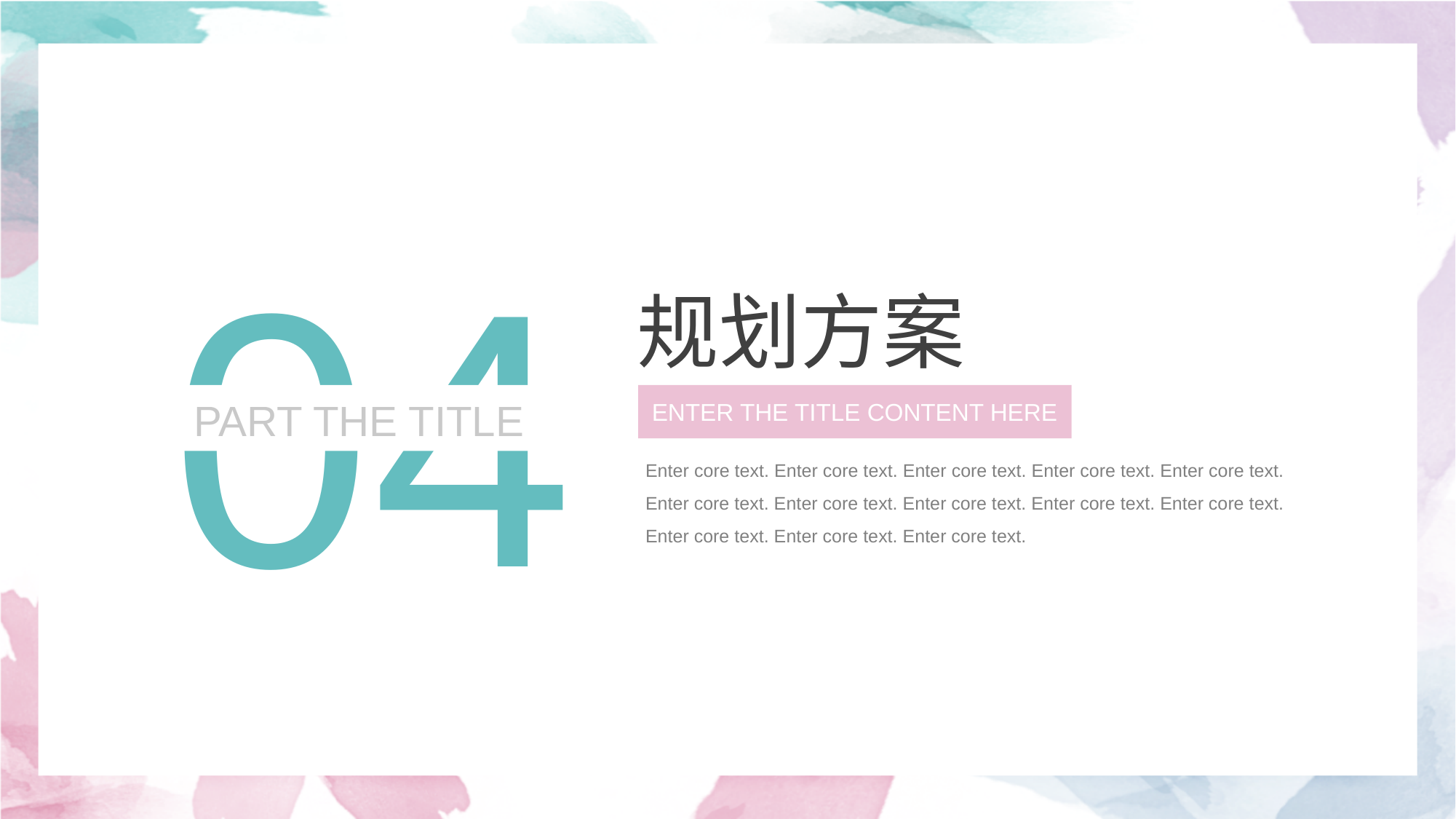

04
规划方案

ENTER THE TITLE CONTENT HERE
Enter core text. Enter core text. Enter core text. Enter core text. Enter core text.
Enter core text. Enter core text. Enter core text. Enter core text. Enter core text.
Enter core text. Enter core text. Enter core text.

PART THE TITLE